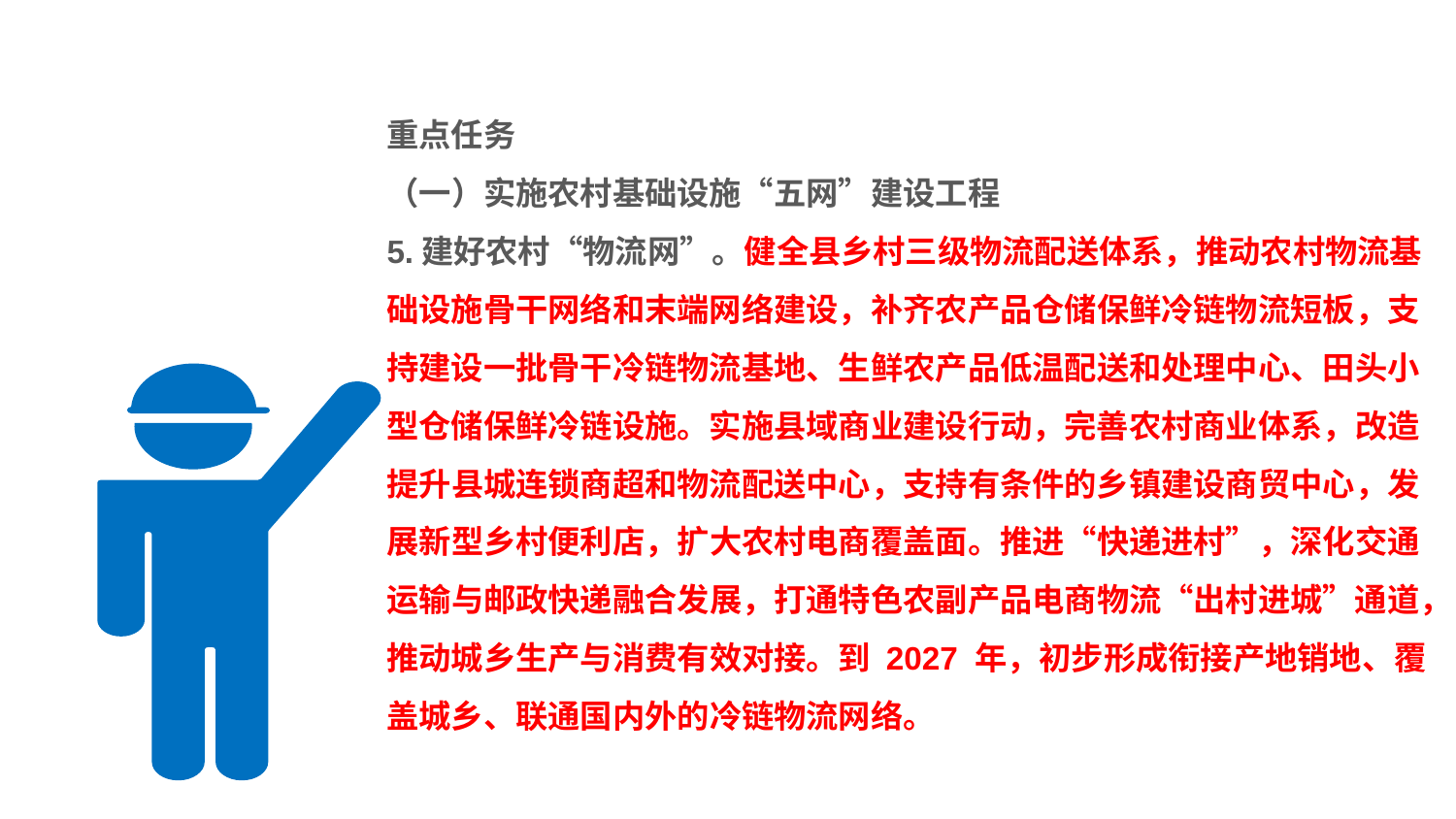

#
重点任务
（一）实施农村基础设施“五网”建设工程
5.建好农村“物流网”。健全县乡村三级物流配送体系，推动农村物流基础设施骨干网络和末端网络建设，补齐农产品仓储保鲜冷链物流短板，支持建设一批骨干冷链物流基地、生鲜农产品低温配送和处理中心、田头小型仓储保鲜冷链设施。实施县域商业建设行动，完善农村商业体系，改造提升县城连锁商超和物流配送中心，支持有条件的乡镇建设商贸中心，发展新型乡村便利店，扩大农村电商覆盖面。推进“快递进村”，深化交通运输与邮政快递融合发展，打通特色农副产品电商物流“出村进城”通道，推动城乡生产与消费有效对接。到 2027 年，初步形成衔接产地销地、覆盖城乡、联通国内外的冷链物流网络。